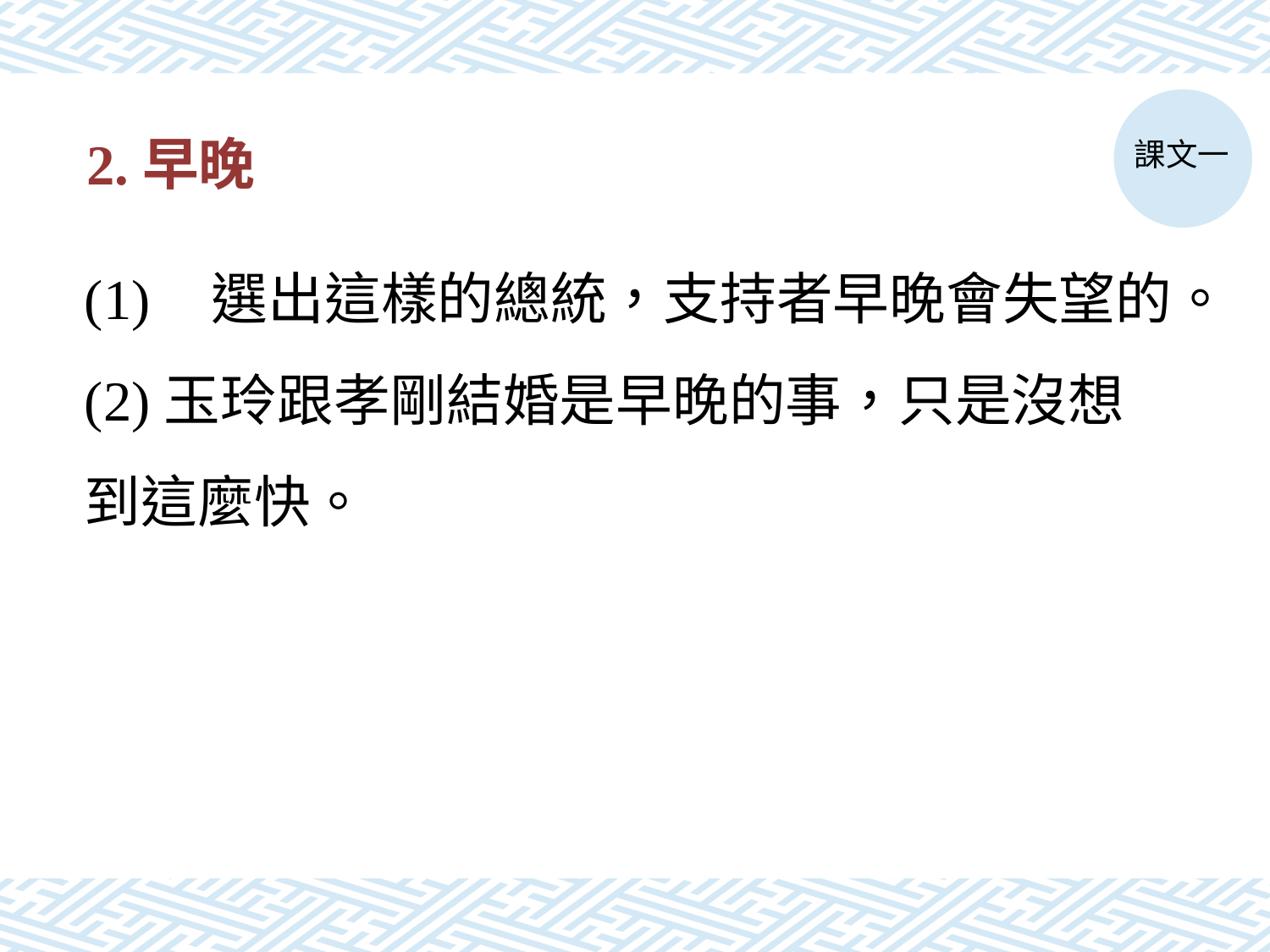

課文一
# 2.早晚
(1)	選出這樣的總統，支持者早晚會失望的。
(2)玉玲跟孝剛結婚是早晚的事，只是沒想到這麼快。